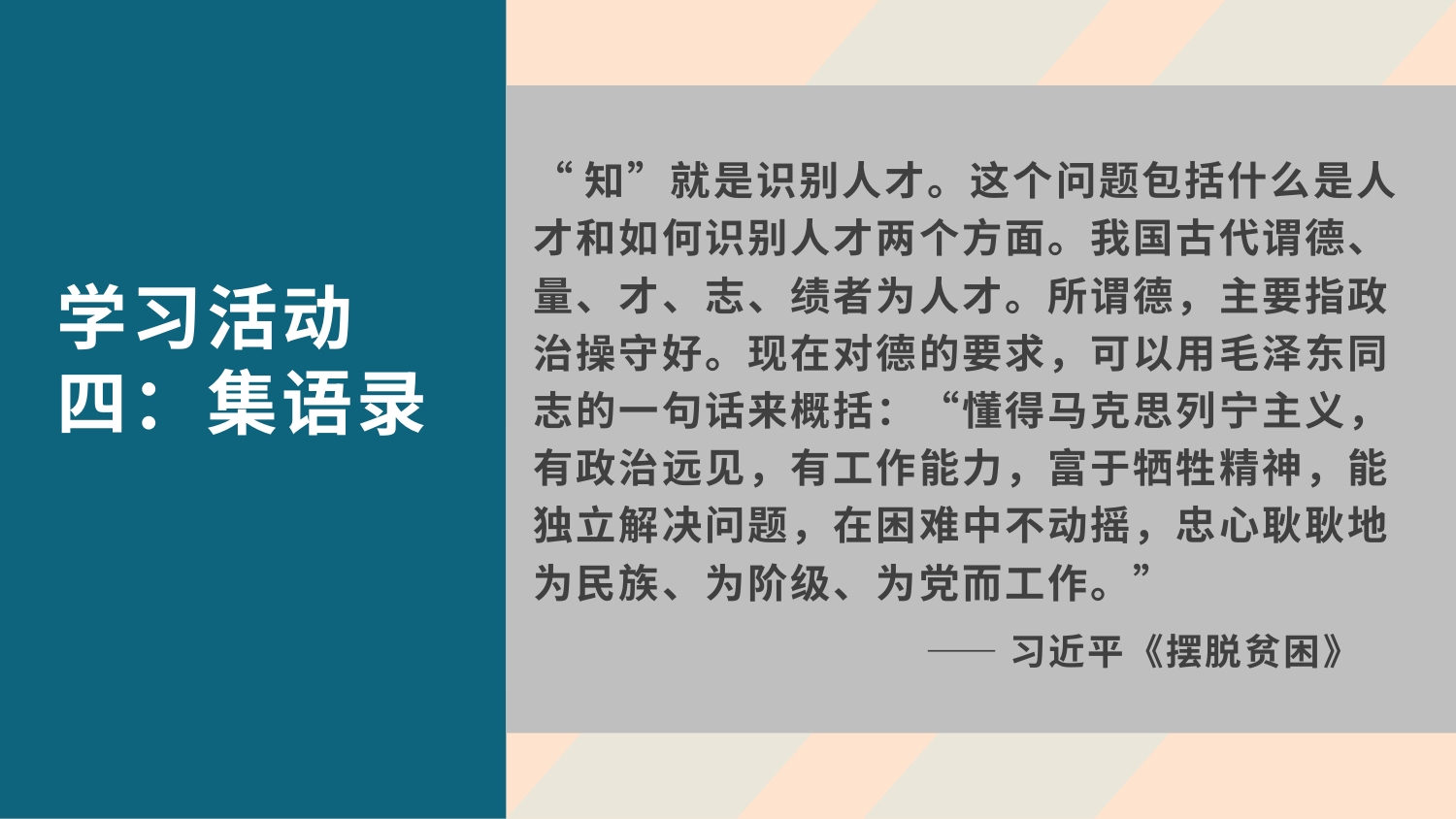

“知”就是识别人才。这个问题包括什么是人才和如何识别人才两个方面。我国古代谓德、量、才、志、绩者为人才。所谓德，主要指政治操守好。现在对德的要求，可以用毛泽东同志的一句话来概括：“懂得马克思列宁主义，有政治远见，有工作能力，富于牺牲精神，能独立解决问题，在困难中不动摇，忠心耿耿地为民族、为阶级、为党而工作。”
                              ——习近平《摆脱贫困》

学习活动四：集语录